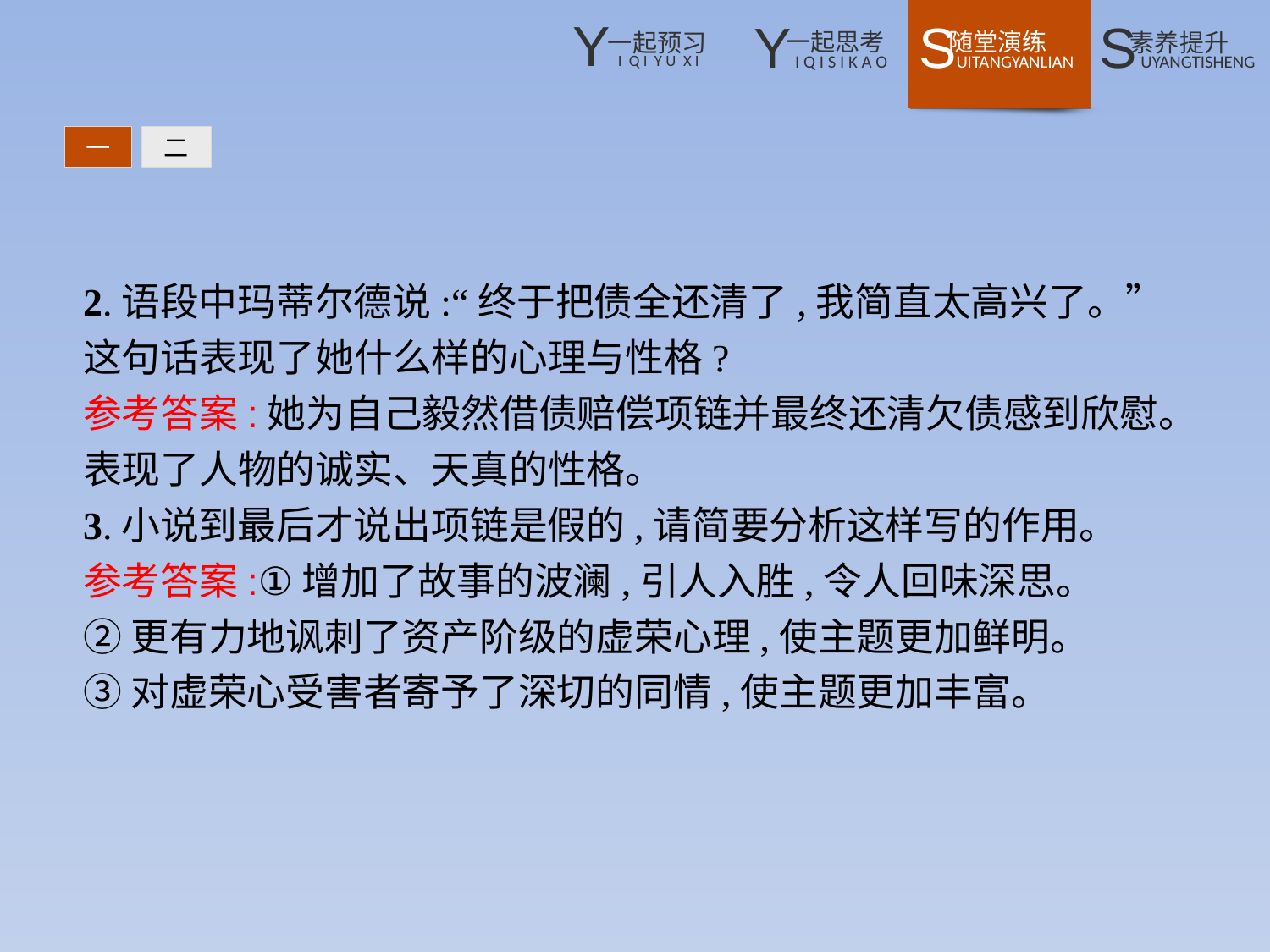

一
二
2.语段中玛蒂尔德说:“终于把债全还清了,我简直太高兴了。”这句话表现了她什么样的心理与性格?
参考答案:她为自己毅然借债赔偿项链并最终还清欠债感到欣慰。表现了人物的诚实、天真的性格。
3.小说到最后才说出项链是假的,请简要分析这样写的作用。
参考答案:①增加了故事的波澜,引人入胜,令人回味深思。
②更有力地讽刺了资产阶级的虚荣心理,使主题更加鲜明。
③对虚荣心受害者寄予了深切的同情,使主题更加丰富。